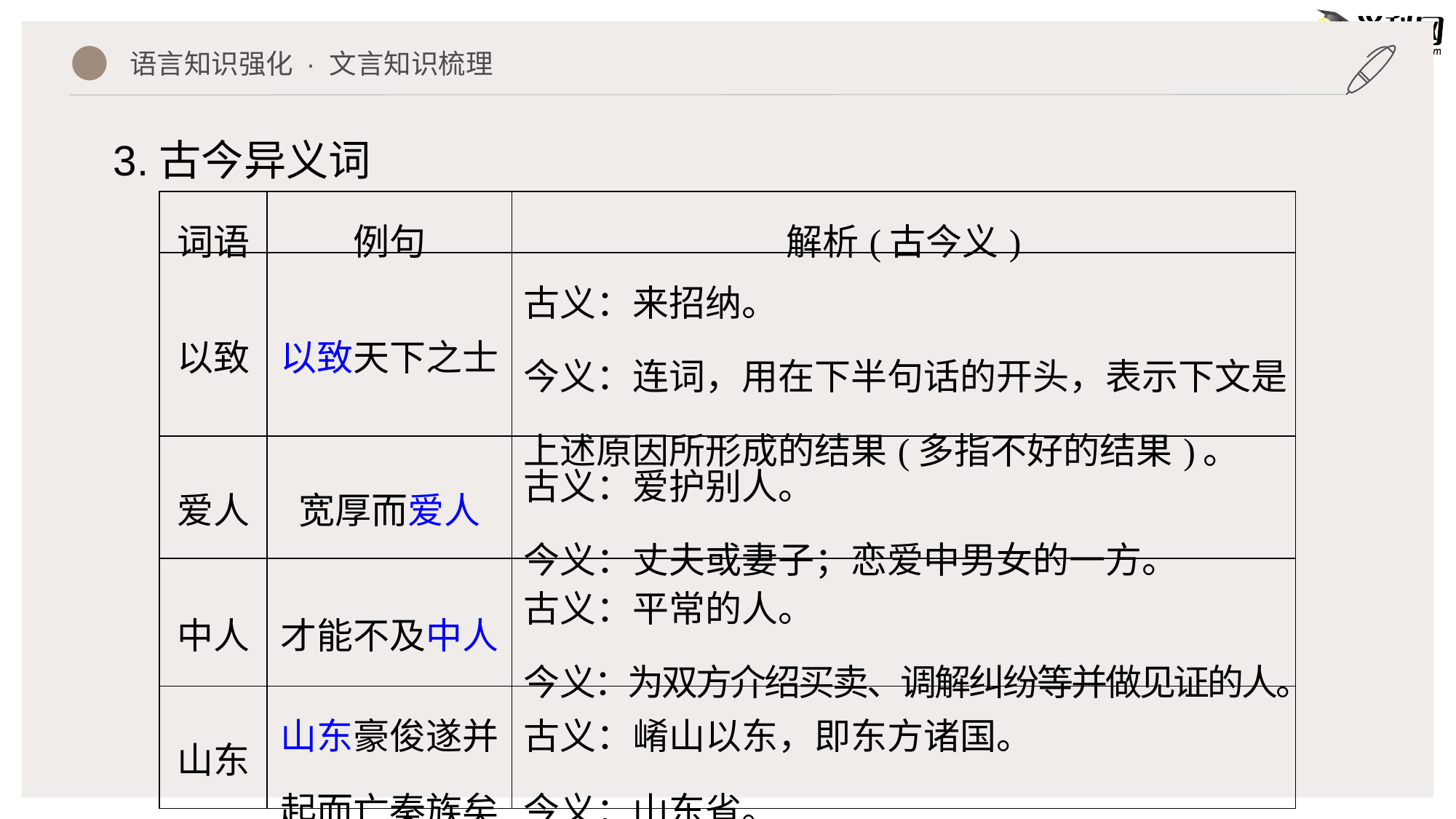

语言知识强化 · 文言知识梳理

3.古今异义词
| 词语 | 例句 | 解析(古今义) |
| --- | --- | --- |
| 以致 | 以致天下之士 | 古义：来招纳。 今义：连词，用在下半句话的开头，表示下文是上述原因所形成的结果(多指不好的结果)。 |
| 爱人 | 宽厚而爱人 | 古义：爱护别人。 今义：丈夫或妻子；恋爱中男女的一方。 |
| 中人 | 才能不及中人 | 古义：平常的人。 今义：为双方介绍买卖、调解纠纷等并做见证的人。 |
| 山东 | 山东豪俊遂并起而亡秦族矣 | 古义：崤山以东，即东方诸国。 今义：山东省。 |